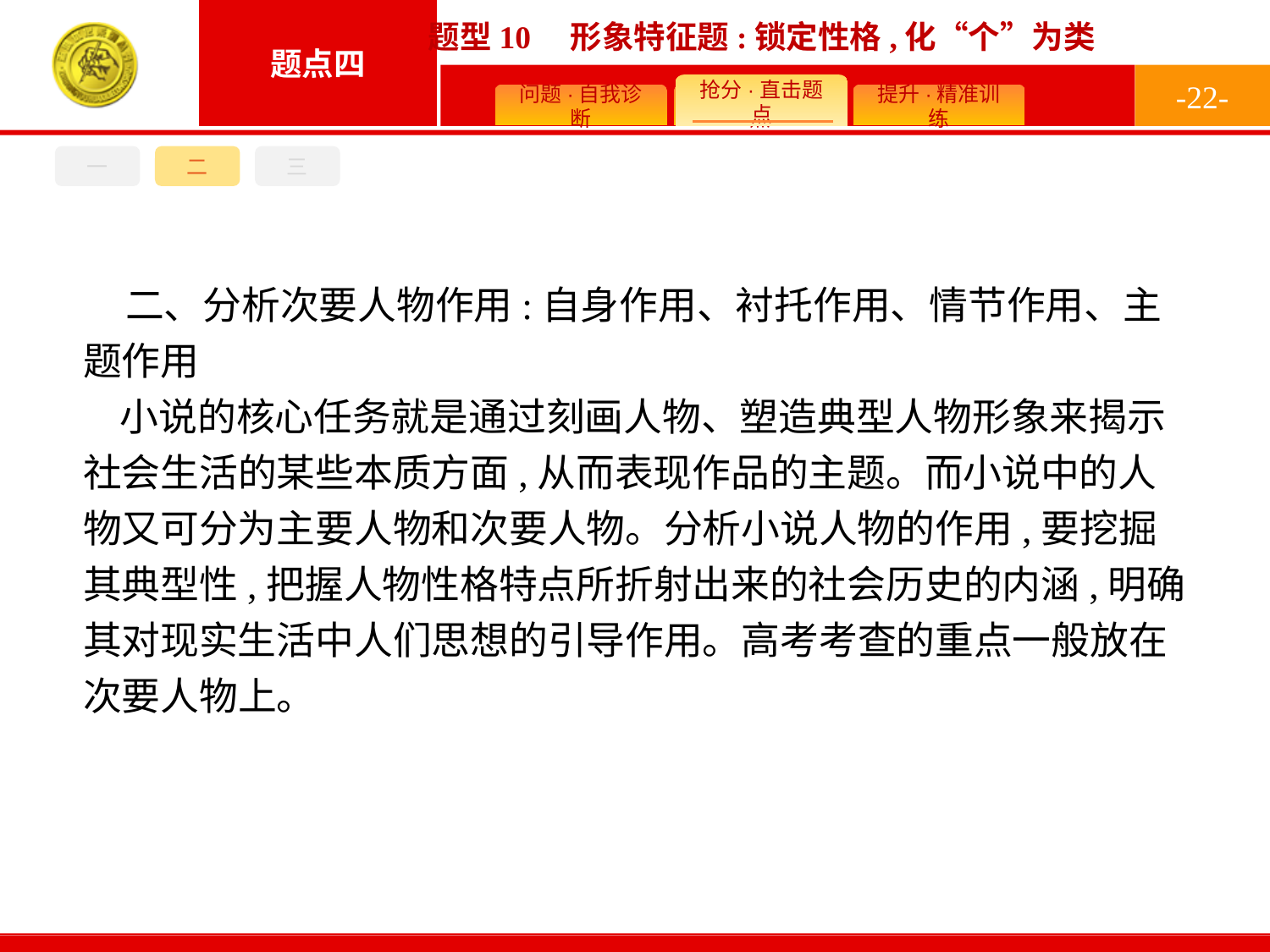

-22-
三
一
二
二、分析次要人物作用:自身作用、衬托作用、情节作用、主题作用
小说的核心任务就是通过刻画人物、塑造典型人物形象来揭示社会生活的某些本质方面,从而表现作品的主题。而小说中的人物又可分为主要人物和次要人物。分析小说人物的作用,要挖掘其典型性,把握人物性格特点所折射出来的社会历史的内涵,明确其对现实生活中人们思想的引导作用。高考考查的重点一般放在次要人物上。